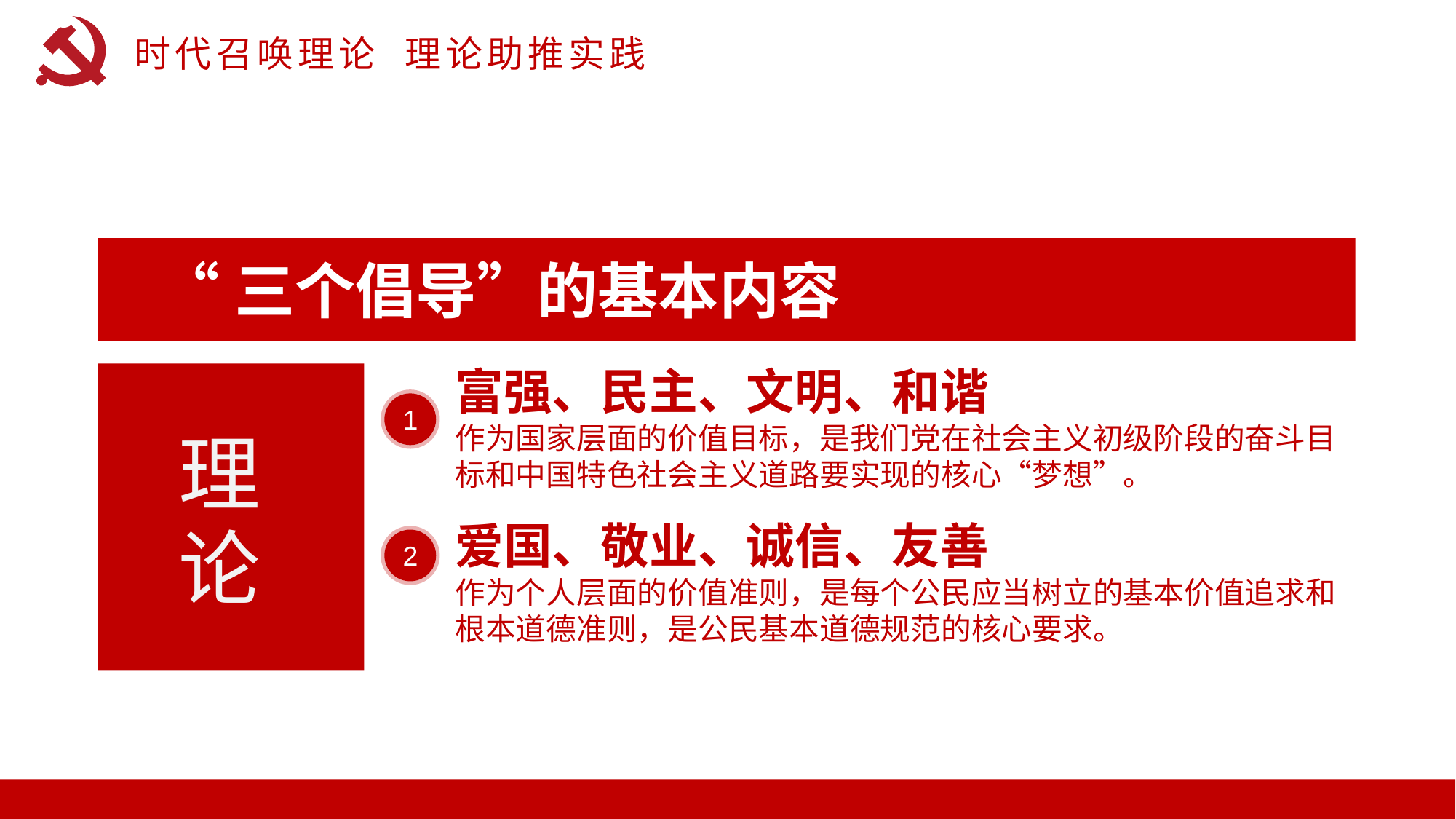

时代召唤理论  理论助推实践

“三个倡导”的基本内容
富强、民主、文明、和谐
作为国家层面的价值目标，是我们党在社会主义初级阶段的奋斗目标和中国特色社会主义道路要实现的核心“梦想”。

理
论
1
爱国、敬业、诚信、友善
作为个人层面的价值准则，是每个公民应当树立的基本价值追求和根本道德准则，是公民基本道德规范的核心要求。
2